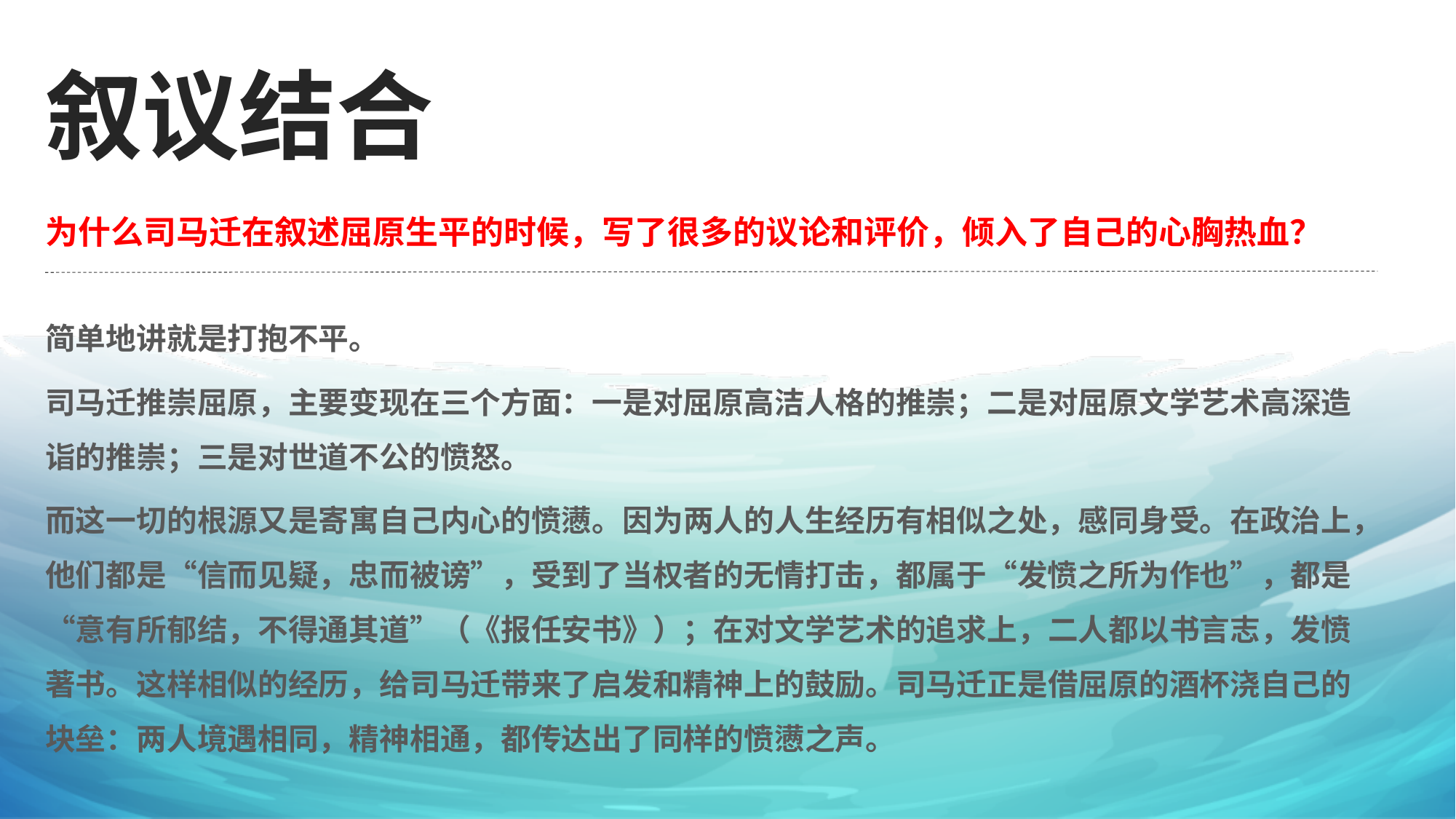

叙议结合
为什么司马迁在叙述屈原生平的时候，写了很多的议论和评价，倾入了自己的心胸热血？
简单地讲就是打抱不平。
司马迁推崇屈原，主要变现在三个方面：一是对屈原高洁人格的推崇；二是对屈原文学艺术高深造诣的推崇；三是对世道不公的愤怒。
而这一切的根源又是寄寓自己内心的愤懑。因为两人的人生经历有相似之处，感同身受。在政治上，他们都是“信而见疑，忠而被谤”，受到了当权者的无情打击，都属于“发愤之所为作也”，都是“意有所郁结，不得通其道”（《报任安书》）；在对文学艺术的追求上，二人都以书言志，发愤著书。这样相似的经历，给司马迁带来了启发和精神上的鼓励。司马迁正是借屈原的酒杯浇自己的块垒：两人境遇相同，精神相通，都传达出了同样的愤懑之声。